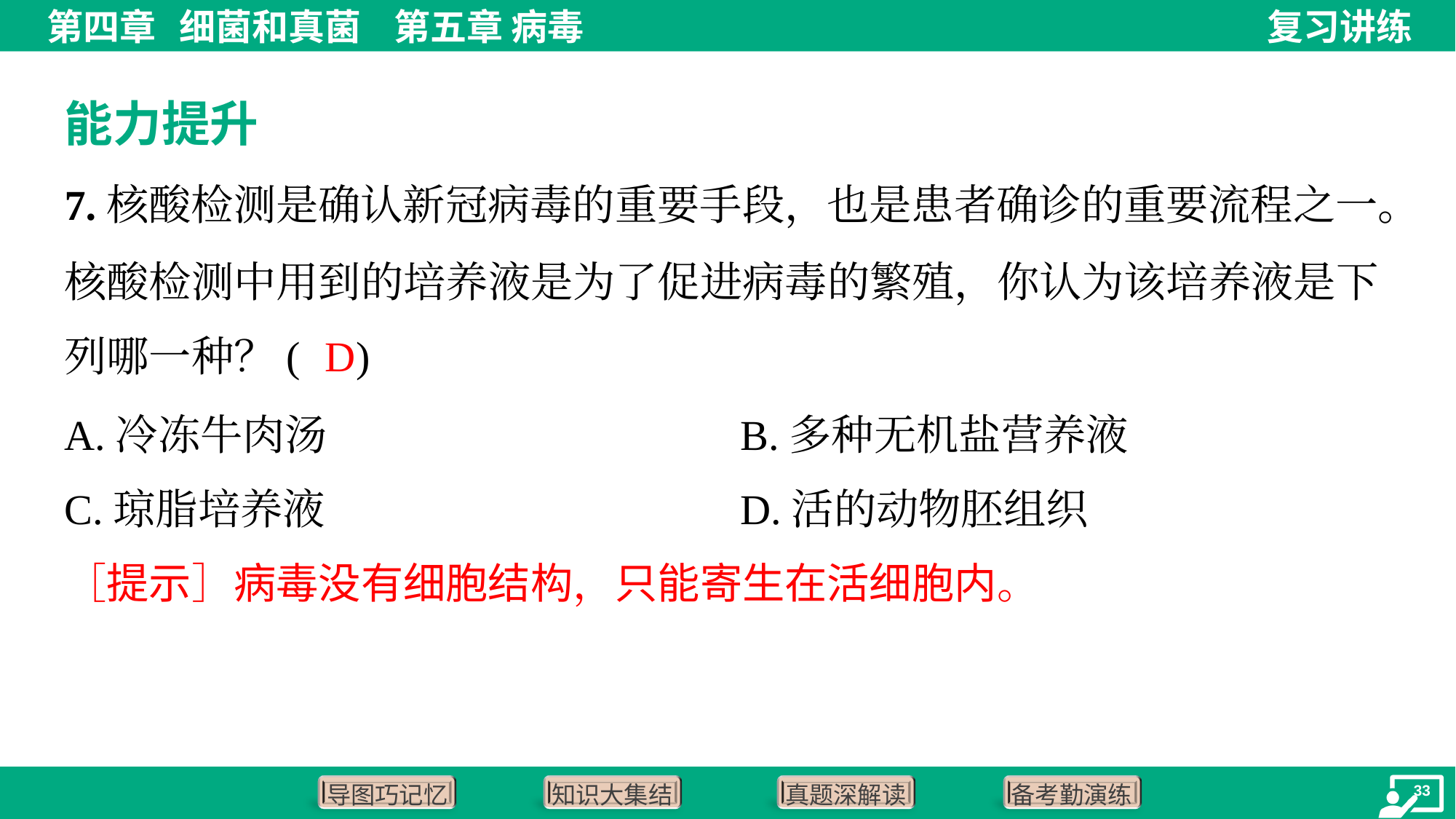

能力提升
7.核酸检测是确认新冠病毒的重要手段，也是患者确诊的重要流程之一。
核酸检测中用到的培养液是为了促进病毒的繁殖，你认为该培养液是下
列哪一种？(     )
D
A.冷冻牛肉汤	B.多种无机盐营养液
C.琼脂培养液	D.活的动物胚组织
［提示］病毒没有细胞结构，只能寄生在活细胞内。